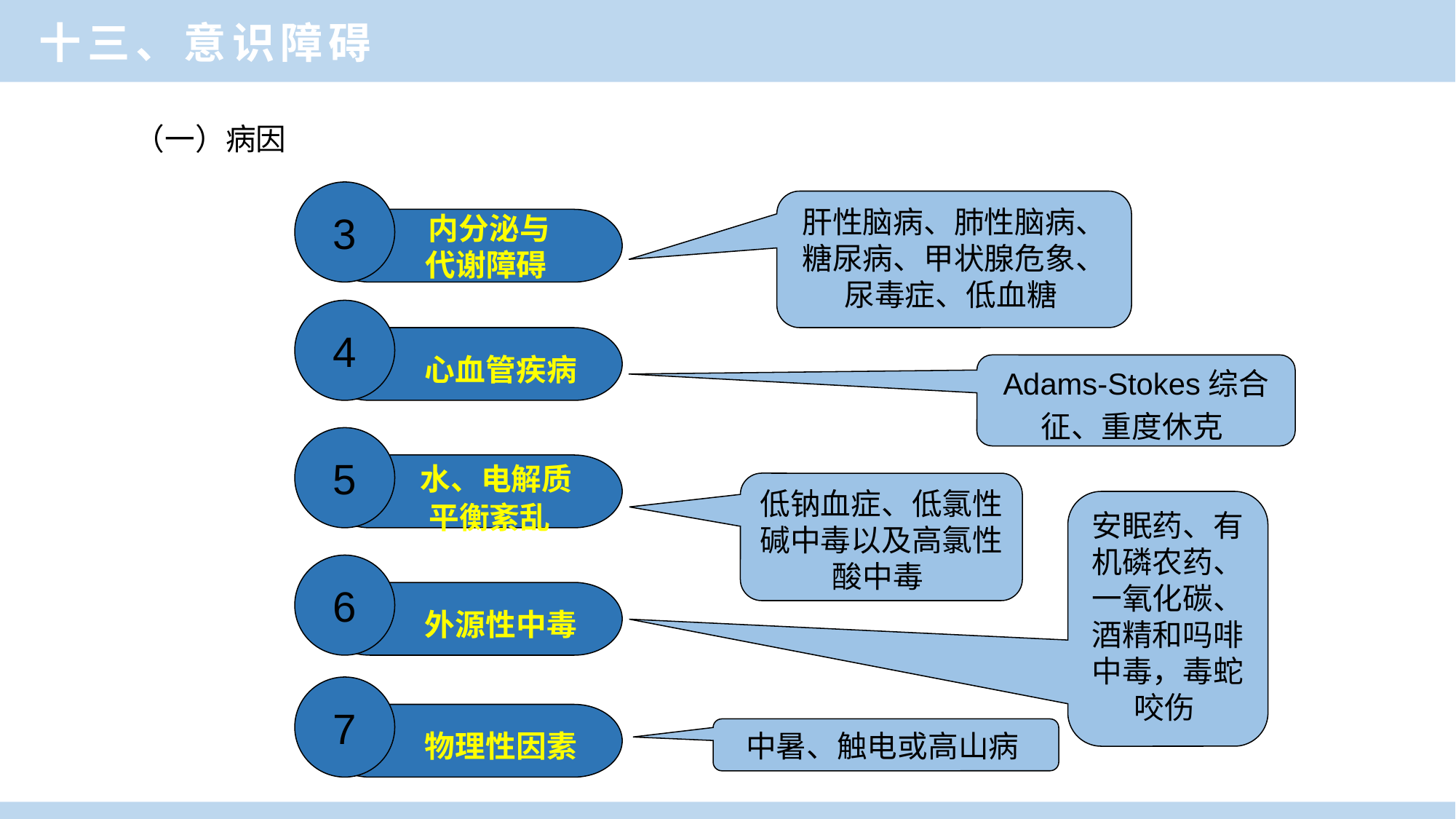

十三、意识障碍
（一）病因
3
    内分泌与
   代谢障碍
肝性脑病、肺性脑病、糖尿病、甲状腺危象、尿毒症、低血糖
4
      心血管疾病
Adams-Stokes综合征、重度休克
5
    水、电解质
    平衡紊乱
低钠血症、低氯性碱中毒以及高氯性酸中毒
安眠药、有机磷农药、一氧化碳、酒精和吗啡中毒，毒蛇咬伤
6
     外源性中毒
7
     物理性因素
中暑、触电或高山病